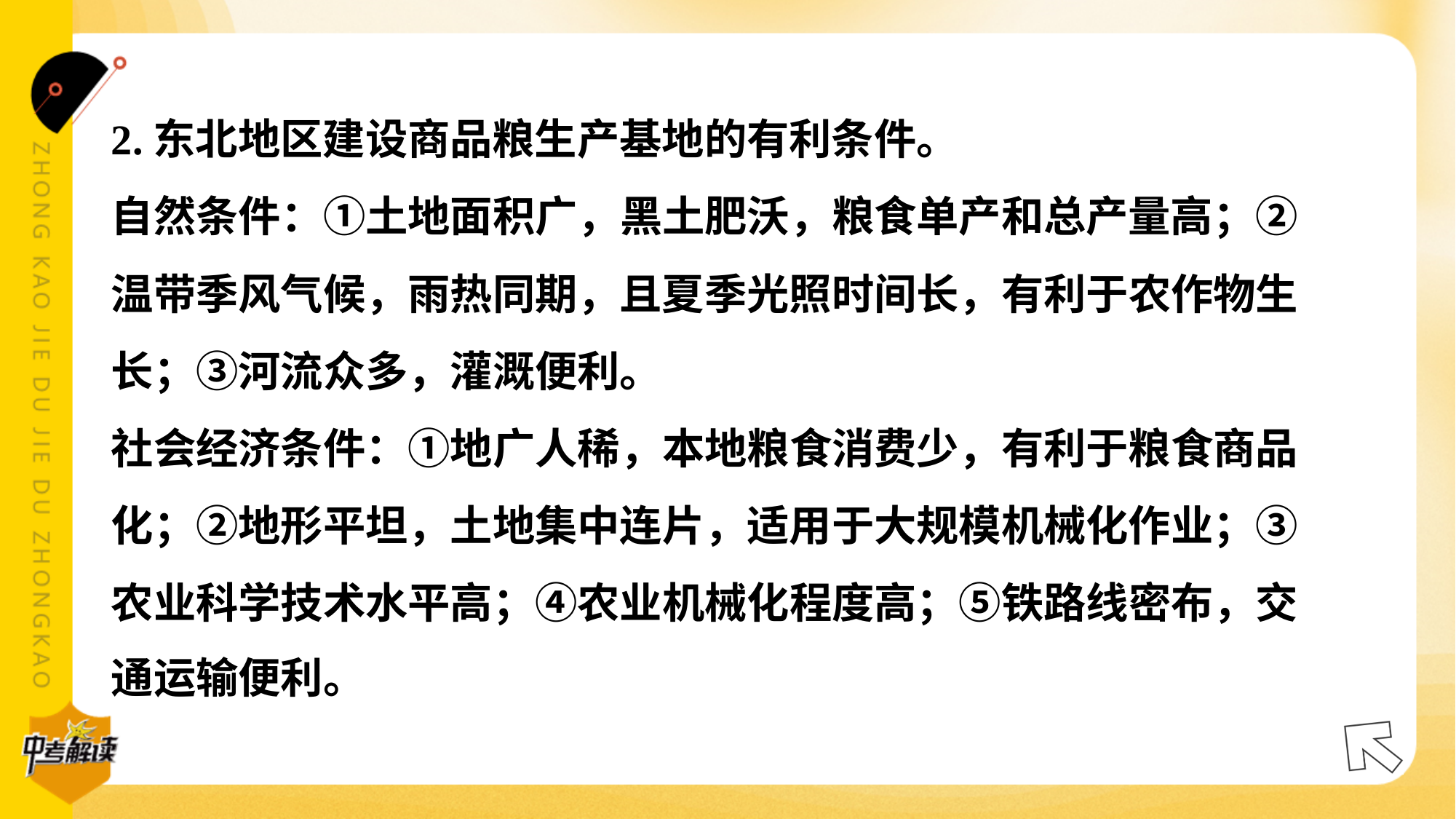

2.东北地区建设商品粮生产基地的有利条件。
自然条件：①土地面积广，黑土肥沃，粮食单产和总产量高；②
温带季风气候，雨热同期，且夏季光照时间长，有利于农作物生
长；③河流众多，灌溉便利。
社会经济条件：①地广人稀，本地粮食消费少，有利于粮食商品
化；②地形平坦，土地集中连片，适用于大规模机械化作业；③
农业科学技术水平高；④农业机械化程度高；⑤铁路线密布，交
通运输便利。